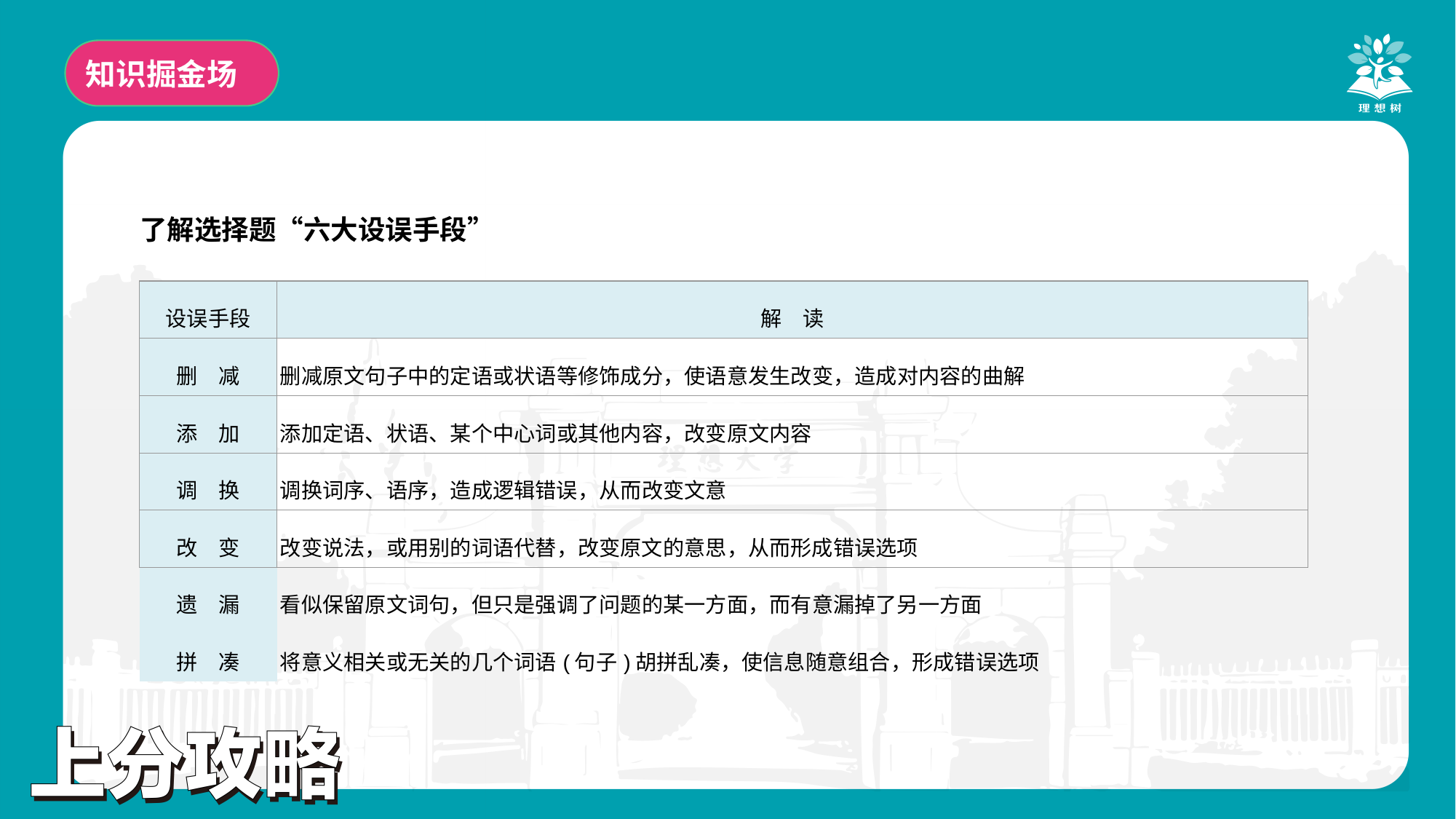

知识掘金场
了解选择题“六大设误手段”
| 设误手段 | 解　读 |
| --- | --- |
| 删　减 | 删减原文句子中的定语或状语等修饰成分，使语意发生改变，造成对内容的曲解 |
| 添　加 | 添加定语、状语、某个中心词或其他内容，改变原文内容 |
| 调　换 | 调换词序、语序，造成逻辑错误，从而改变文意 |
| 改　变 | 改变说法，或用别的词语代替，改变原文的意思，从而形成错误选项 |
| 遗　漏 | 看似保留原文词句，但只是强调了问题的某一方面，而有意漏掉了另一方面 |
| 拼　凑 | 将意义相关或无关的几个词语(句子)胡拼乱凑，使信息随意组合，形成错误选项 |